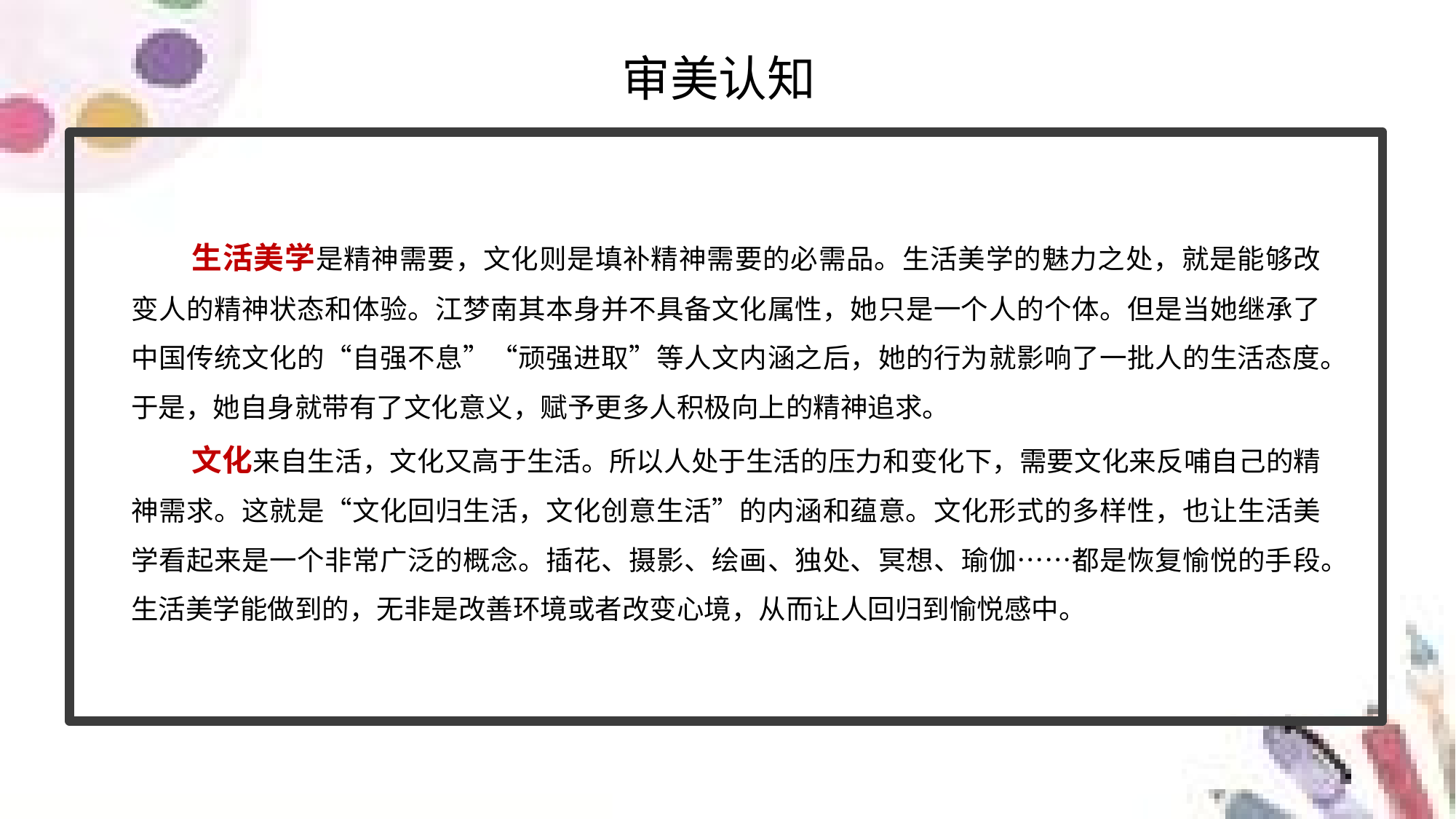

审美认知

生活美学是精神需要，文化则是填补精神需要的必需品。生活美学的魅力之处，就是能够改变人的精神状态和体验。江梦南其本身并不具备文化属性，她只是一个人的个体。但是当她继承了中国传统文化的“自强不息”“顽强进取”等人文内涵之后，她的行为就影响了一批人的生活态度。于是，她自身就带有了文化意义，赋予更多人积极向上的精神追求。
文化来自生活，文化又高于生活。所以人处于生活的压力和变化下，需要文化来反哺自己的精神需求。这就是“文化回归生活，文化创意生活”的内涵和蕴意。文化形式的多样性，也让生活美学看起来是一个非常广泛的概念。插花、摄影、绘画、独处、冥想、瑜伽……都是恢复愉悦的手段。生活美学能做到的，无非是改善环境或者改变心境，从而让人回归到愉悦感中。